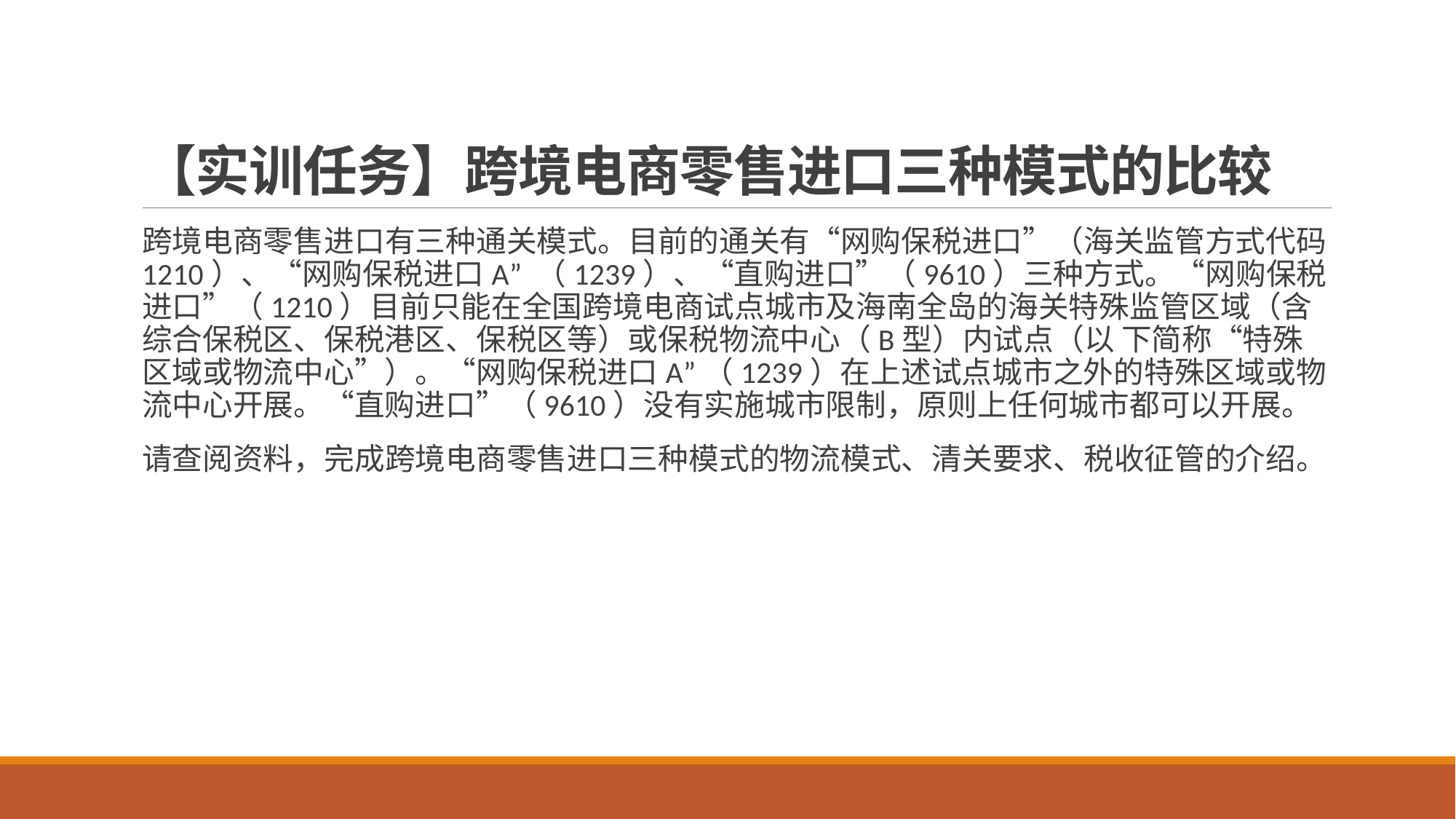

# 【实训任务】跨境电商零售进口三种模式的比较
跨境电商零售进口有三种通关模式。目前的通关有“网购保税进口”（海关监管方式代码1210）、“网购保税进口A” （1239）、“直购进口”（9610）三种方式。“网购保税进口”（1210）目前只能在全国跨境电商试点城市及海南全岛的海关特殊监管区域（含综合保税区、保税港区、保税区等）或保税物流中心（B型）内试点（以 下简称“特殊区域或物流中心”）。“网购保税进口A”（1239）在上述试点城市之外的特殊区域或物流中心开展。“直购进口”（9610）没有实施城市限制，原则上任何城市都可以开展。
请查阅资料，完成跨境电商零售进口三种模式的物流模式、清关要求、税收征管的介绍。